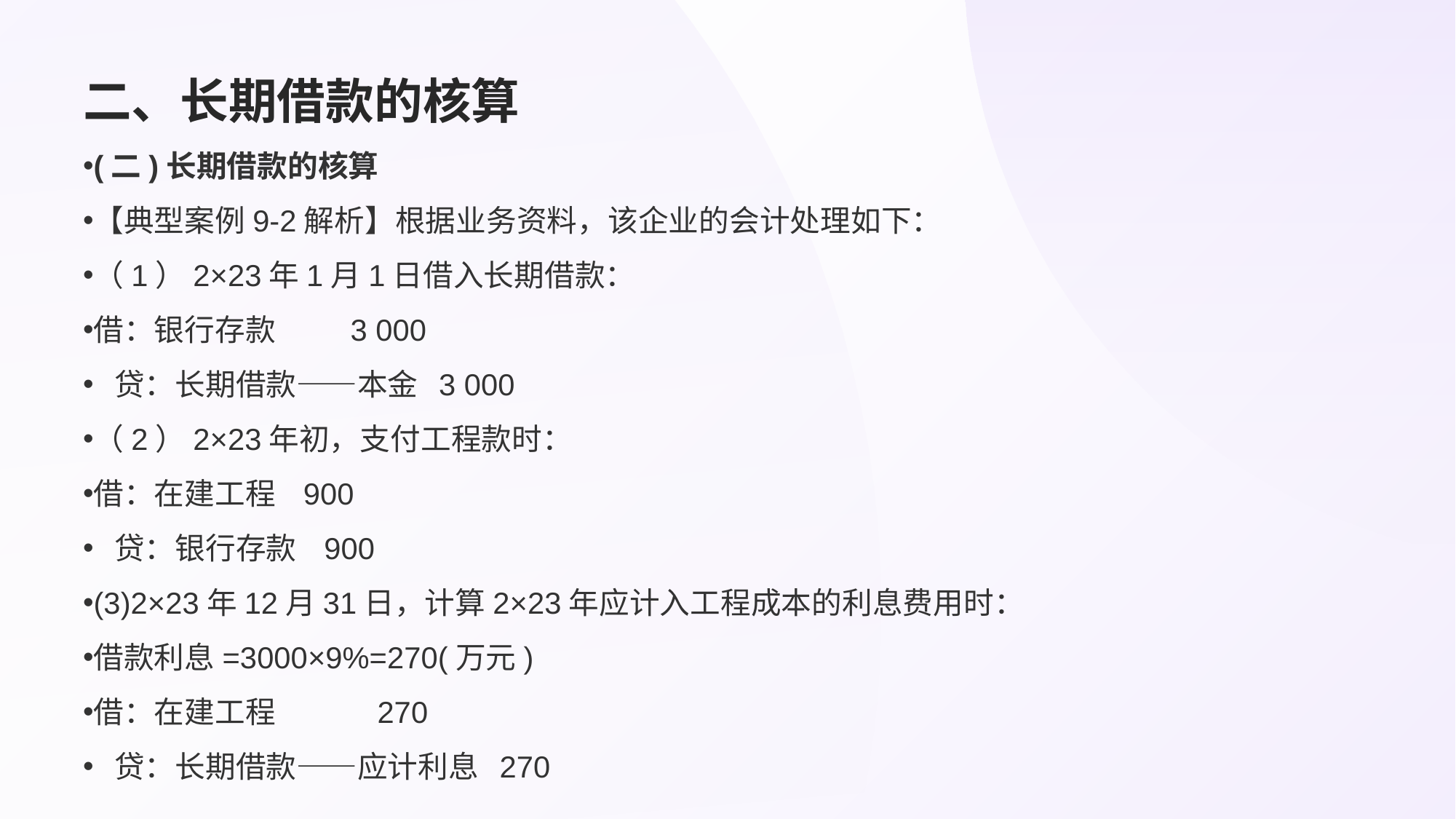

# 二、长期借款的核算
(二)长期借款的核算
【典型案例9-2解析】根据业务资料，该企业的会计处理如下：
（1）2×23年1月1日借入长期借款：
借：银行存款          3 000
  贷：长期借款——本金  3 000
（2）2×23年初，支付工程款时：
借：在建工程   900
  贷：银行存款   900
(3)2×23年12月31日，计算2×23年应计入工程成本的利息费用时：
借款利息=3000×9%=270(万元)
借：在建工程              270
  贷：长期借款——应计利息  270